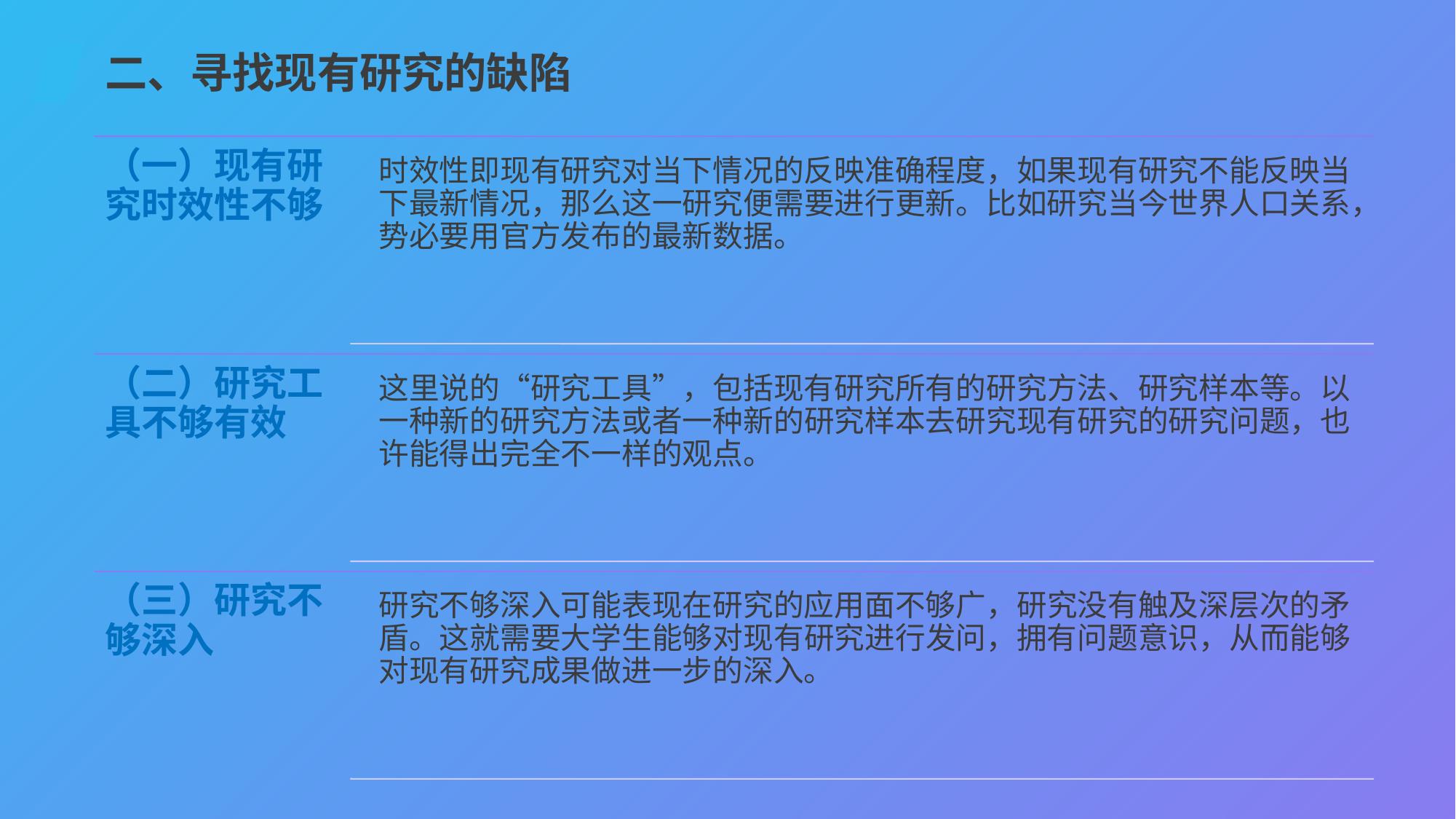

二、寻找现有研究的缺陷
（一）现有研究时效性不够
时效性即现有研究对当下情况的反映准确程度，如果现有研究不能反映当下最新情况，那么这一研究便需要进行更新。比如研究当今世界人口关系，势必要用官方发布的最新数据。
（二）研究工具不够有效
这里说的“研究工具”，包括现有研究所有的研究方法、研究样本等。以一种新的研究方法或者一种新的研究样本去研究现有研究的研究问题，也许能得出完全不一样的观点。
（三）研究不够深入
研究不够深入可能表现在研究的应用面不够广，研究没有触及深层次的矛盾。这就需要大学生能够对现有研究进行发问，拥有问题意识，从而能够对现有研究成果做进一步的深入。